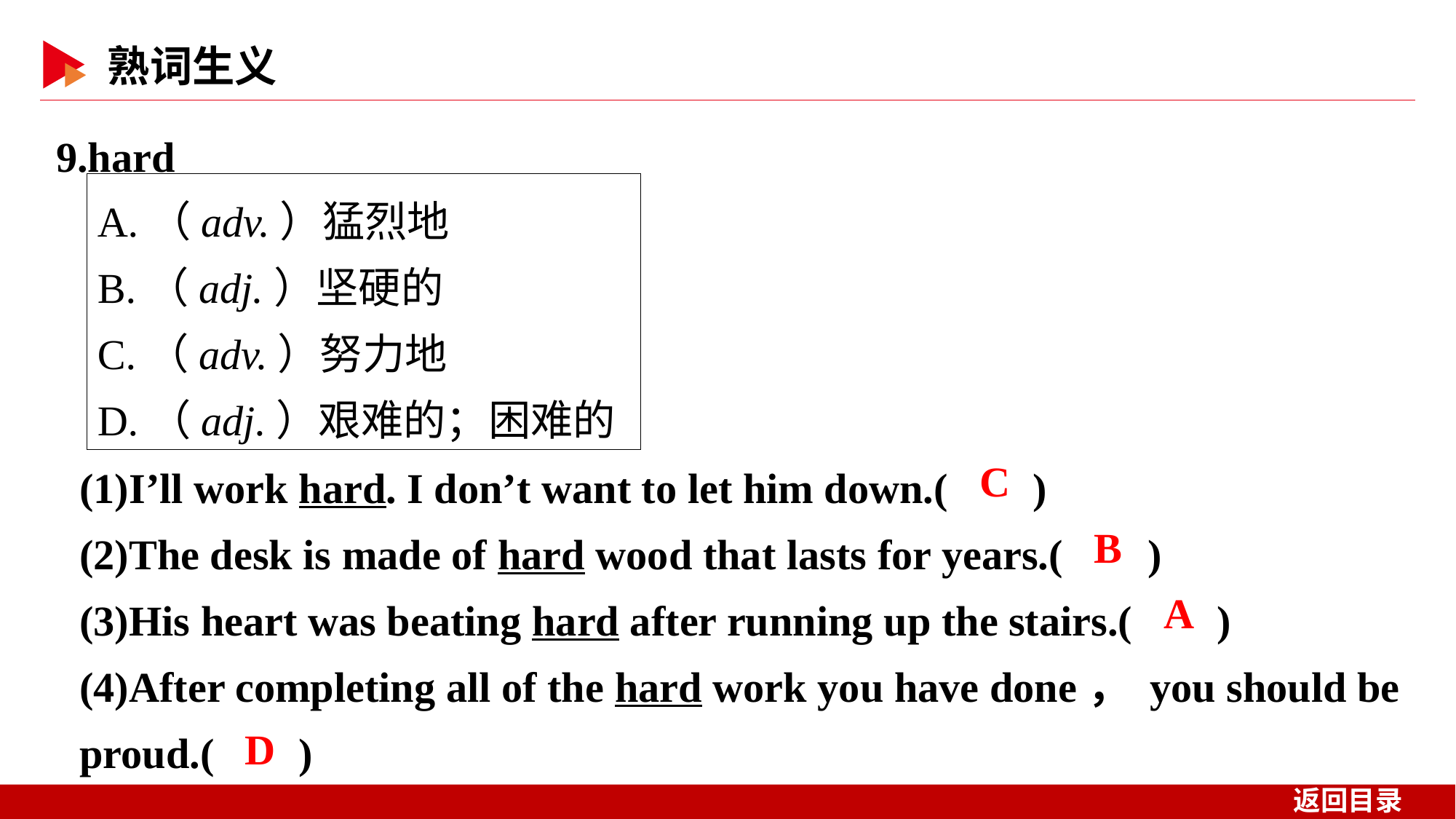

9.hard
A.（adv.）猛烈地
B.（adj.）坚硬的
C.（adv.）努力地
D.（adj.）艰难的；困难的
(1)I’ll work hard. I don’t want to let him down.(        )
(2)The desk is made of hard wood that lasts for years.(        )
(3)His heart was beating hard after running up the stairs.(        )
(4)After completing all of the hard work you have done， you should be proud.(        )
   C
   B
   A
   D